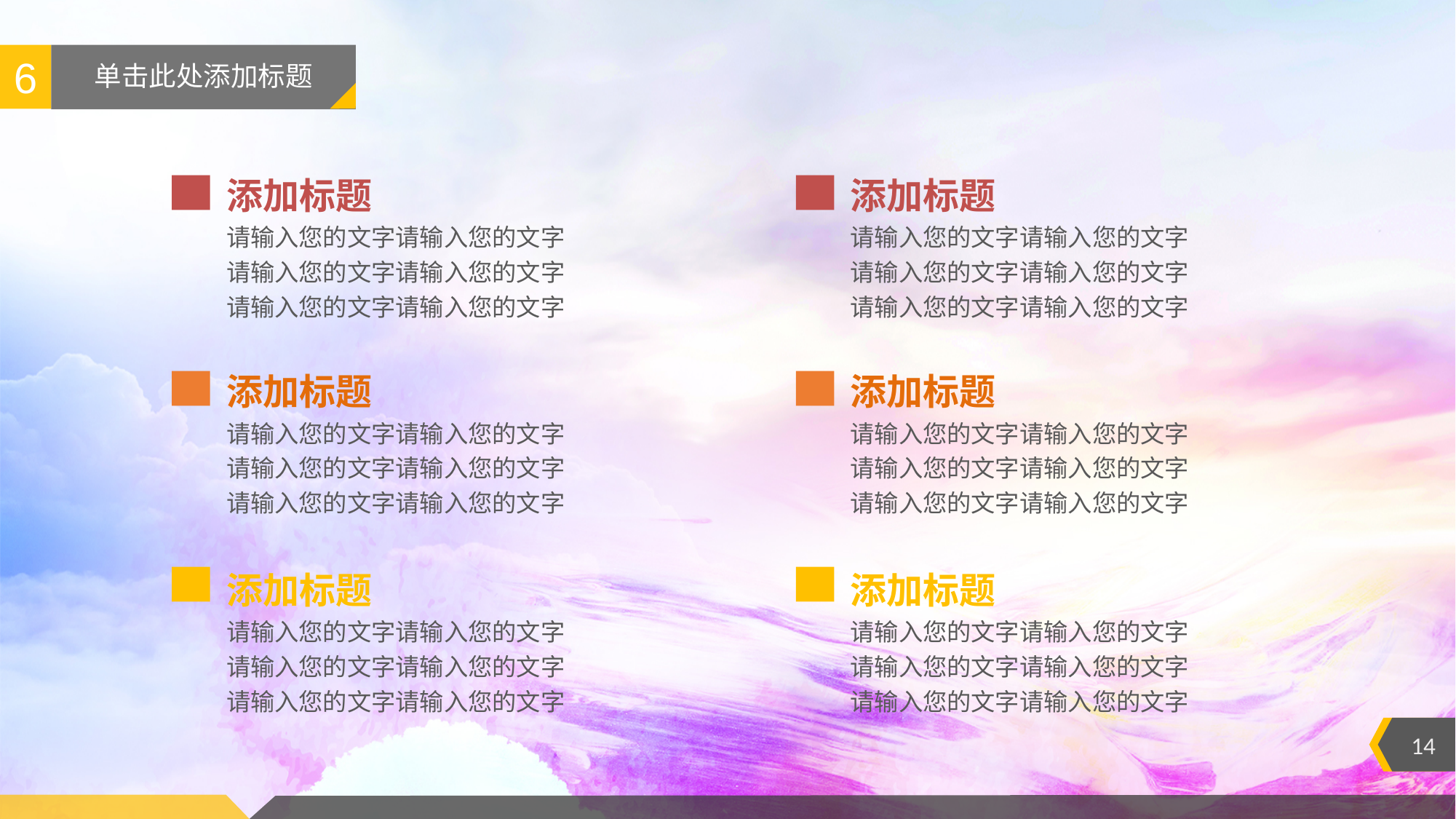

6
# 单击此处添加标题

添加标题
请输入您的文字请输入您的文字
请输入您的文字请输入您的文字
请输入您的文字请输入您的文字
添加标题
请输入您的文字请输入您的文字
请输入您的文字请输入您的文字
请输入您的文字请输入您的文字

添加标题
请输入您的文字请输入您的文字
请输入您的文字请输入您的文字
请输入您的文字请输入您的文字
添加标题
请输入您的文字请输入您的文字
请输入您的文字请输入您的文字
请输入您的文字请输入您的文字

添加标题
请输入您的文字请输入您的文字
请输入您的文字请输入您的文字
请输入您的文字请输入您的文字
添加标题
请输入您的文字请输入您的文字
请输入您的文字请输入您的文字
请输入您的文字请输入您的文字

14